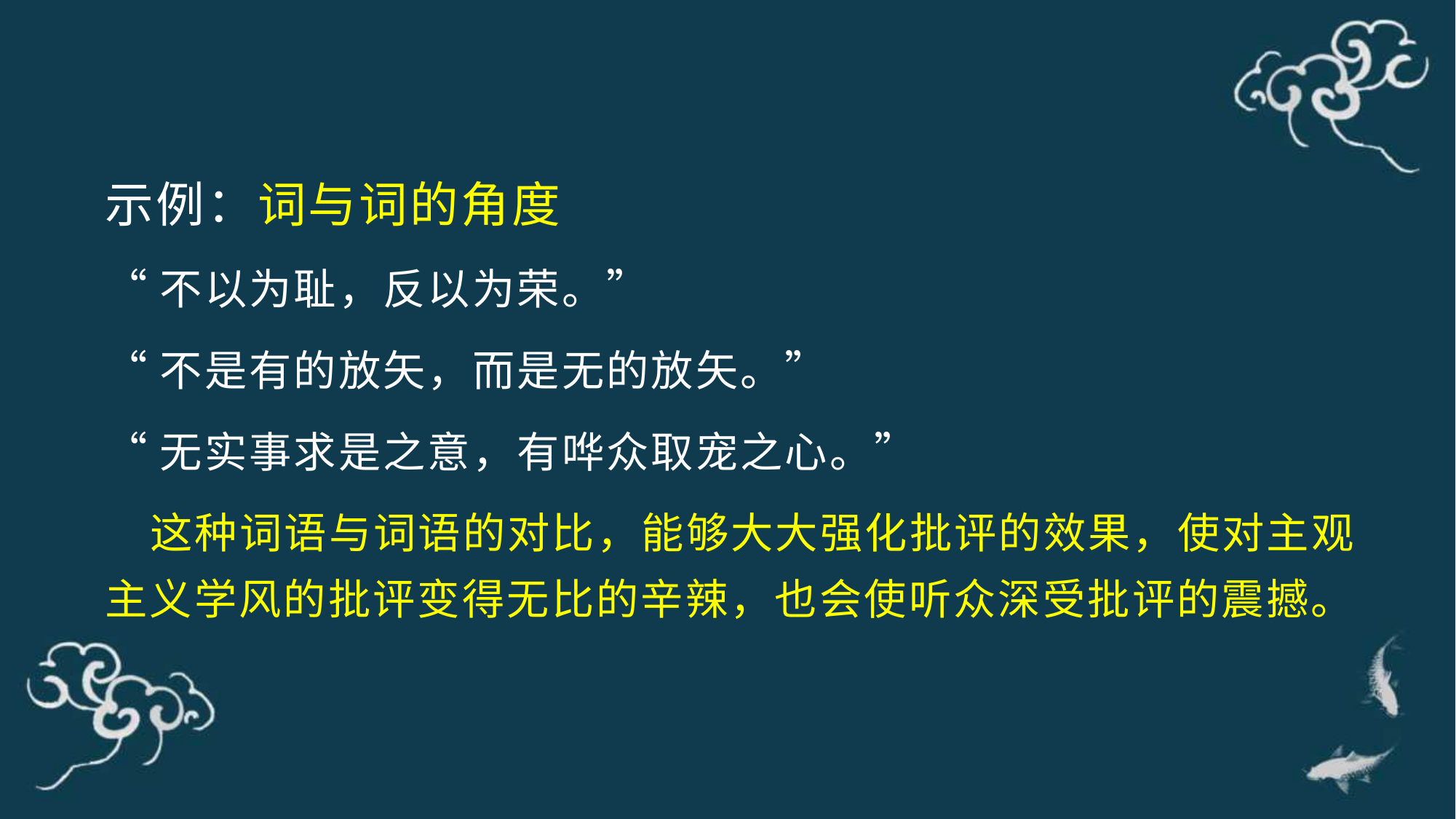

示例：词与词的角度
“不以为耻，反以为荣。”
“不是有的放矢，而是无的放矢。”
“无实事求是之意，有哗众取宠之心。”
   这种词语与词语的对比，能够大大强化批评的效果，使对主观主义学风的批评变得无比的辛辣，也会使听众深受批评的震撼。